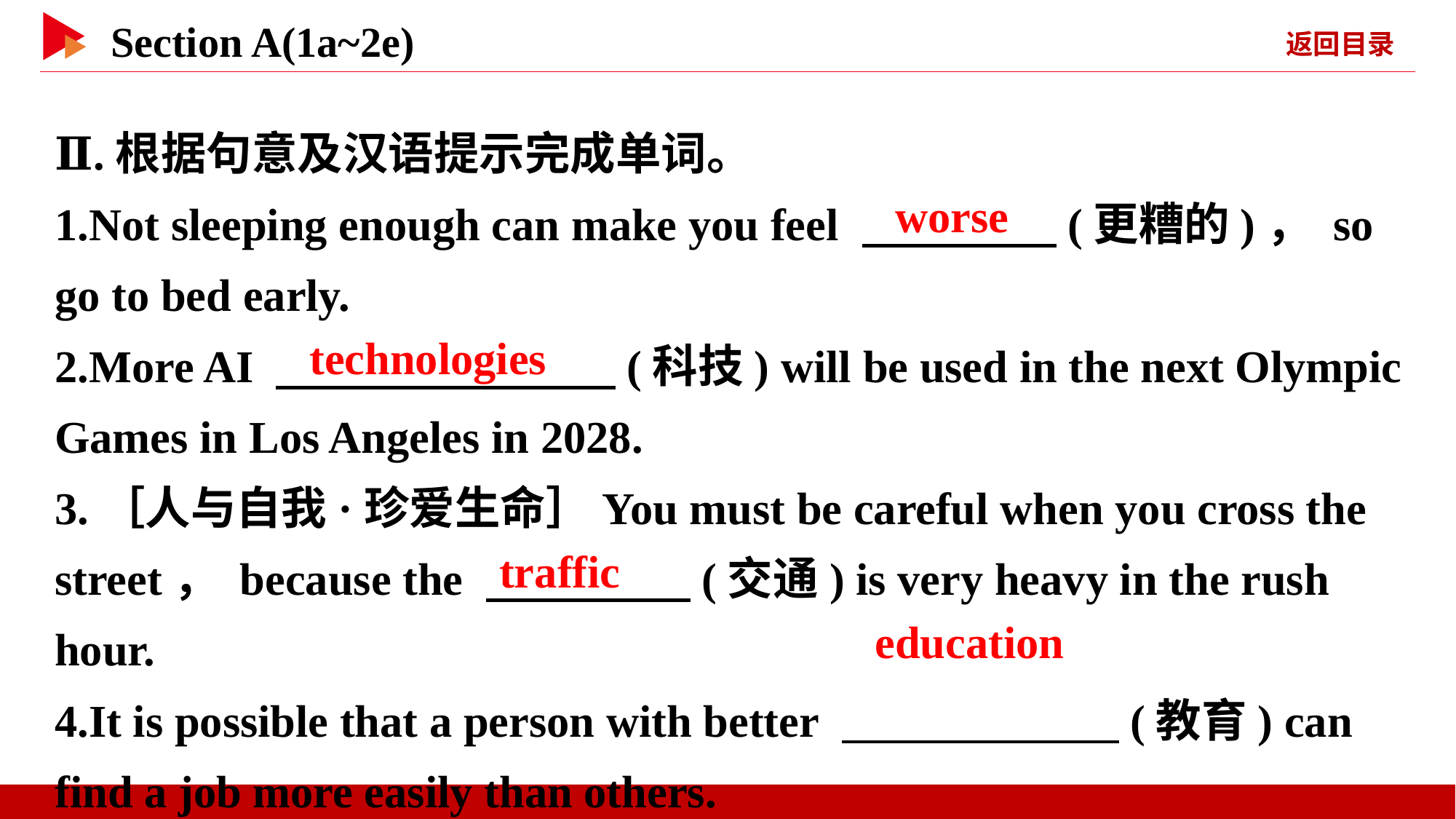

Ⅱ.根据句意及汉语提示完成单词。
1.Not sleeping enough can make you feel 　          　(更糟的)， so go to bed early.
2.More AI 　                        　(科技) will be used in the next Olympic Games in Los Angeles in 2028.
3.［人与自我·珍爱生命］You must be careful when you cross the street， because the 　           　(交通) is very heavy in the rush hour.
4.It is possible that a person with better 　                  　(教育) can find a job more easily than others.
worse
technologies
traffic
education